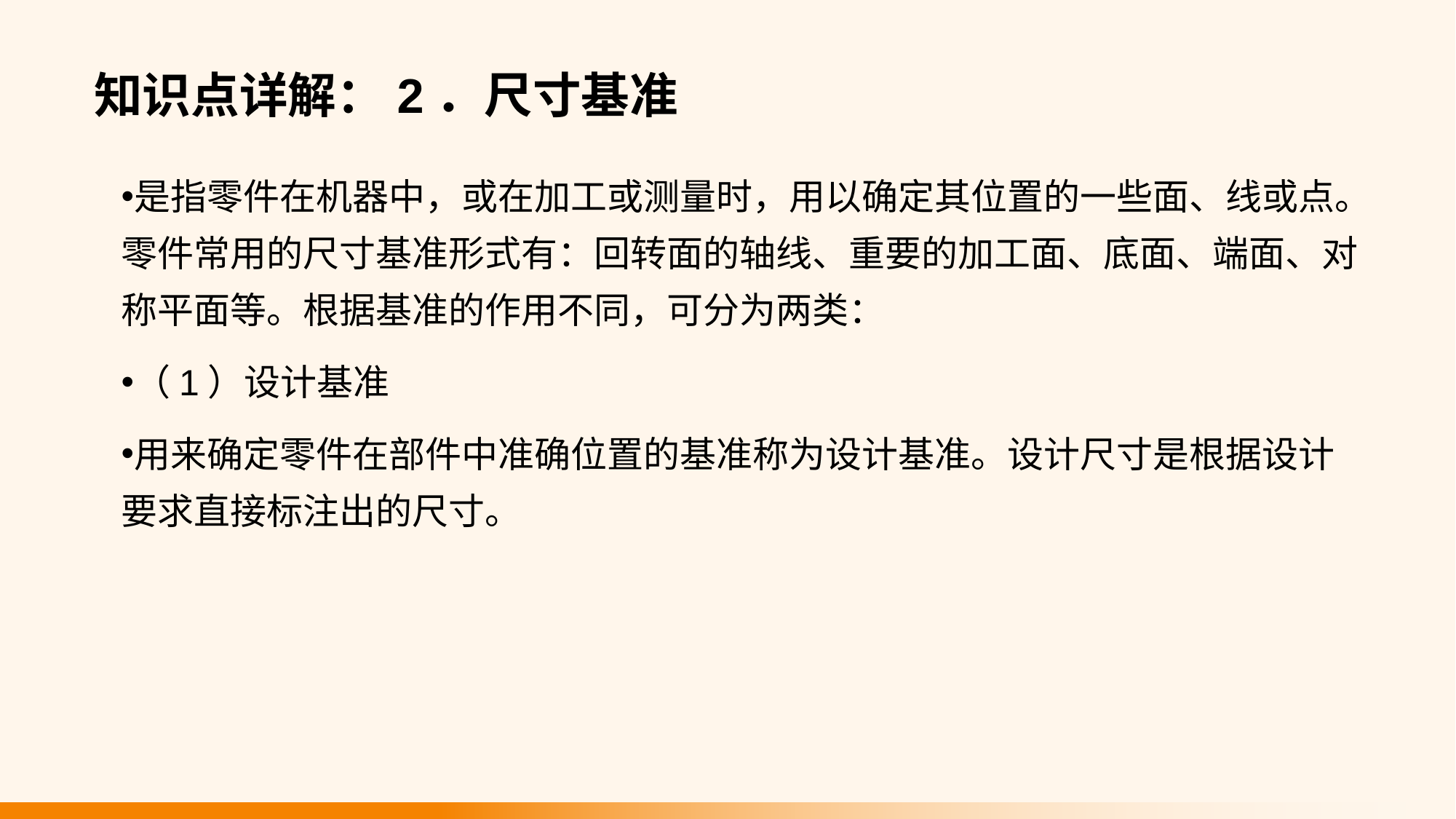

# 知识点详解：2．尺寸基准
是指零件在机器中，或在加工或测量时，用以确定其位置的一些面、线或点。零件常用的尺寸基准形式有：回转面的轴线、重要的加工面、底面、端面、对称平面等。根据基准的作用不同，可分为两类：
（1）设计基准
用来确定零件在部件中准确位置的基准称为设计基准。设计尺寸是根据设计要求直接标注出的尺寸。